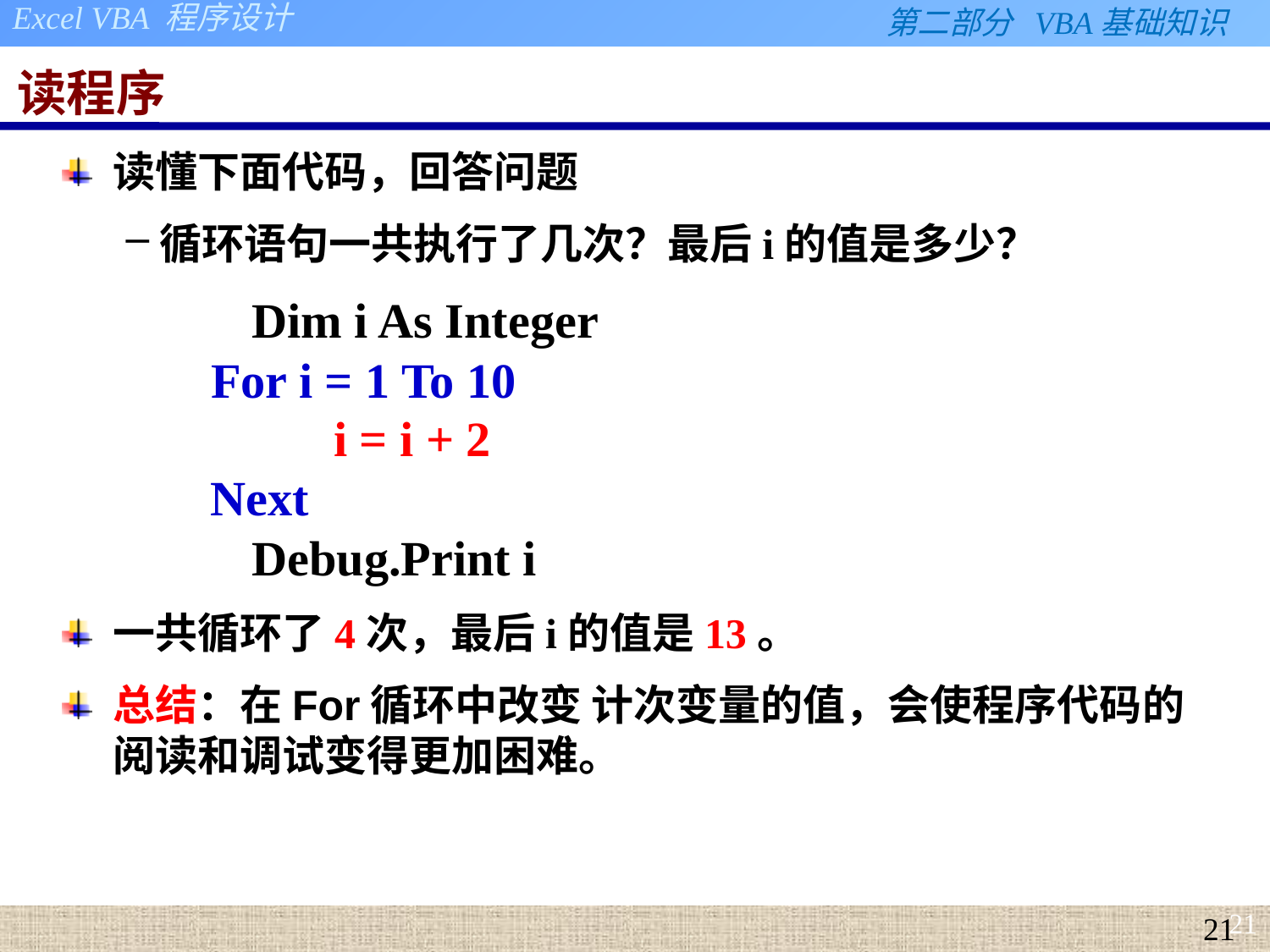

# 读程序
读懂下面代码，回答问题
循环语句一共执行了几次？最后i的值是多少？
 		 Dim i As Integer
        For i = 1 To 10
                  i = i + 2
        Next
	 Debug.Print i
一共循环了4次，最后i的值是13。
总结：在For循环中改变 计次变量的值，会使程序代码的阅读和调试变得更加困难。

21